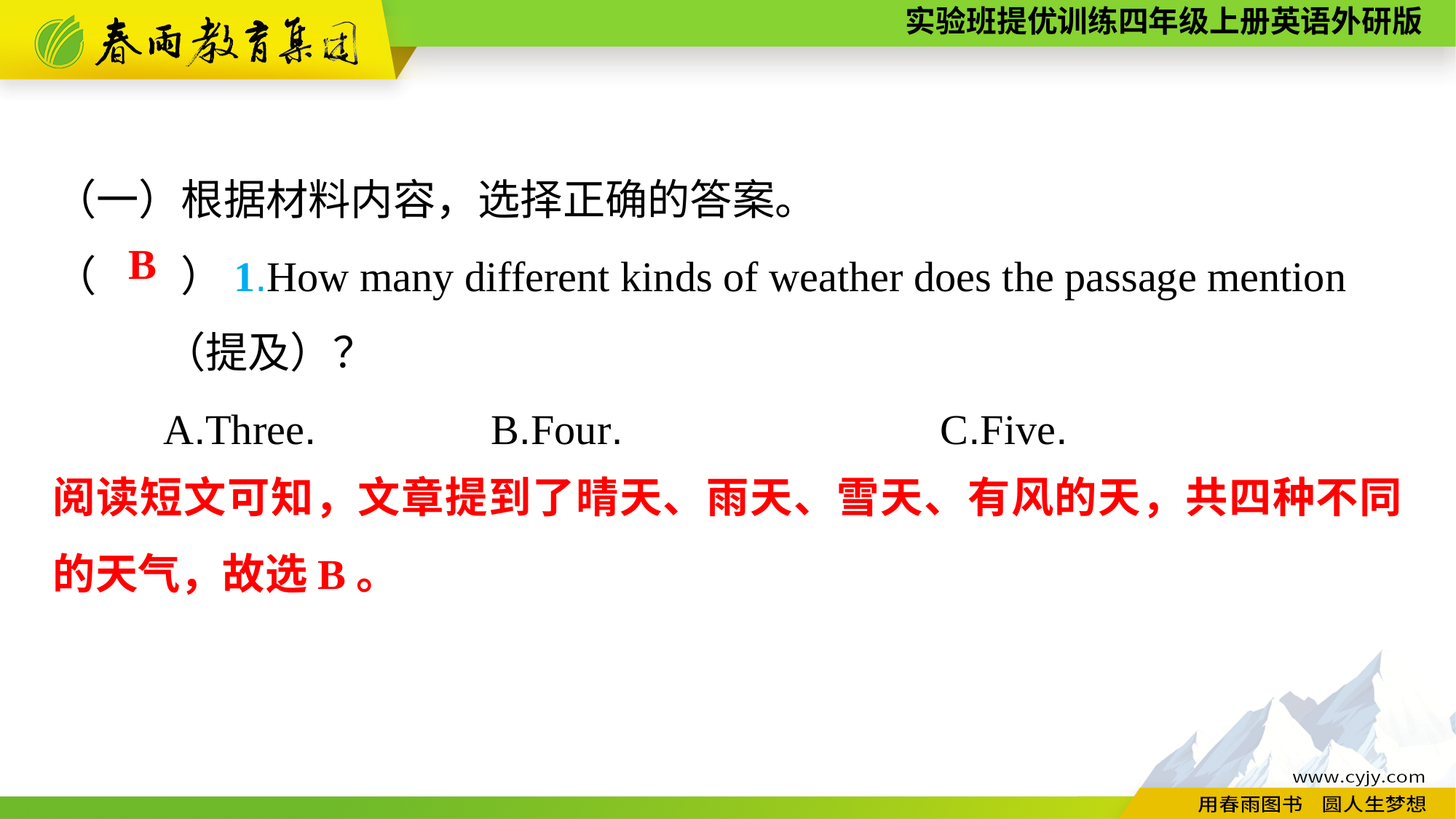

（一）根据材料内容，选择正确的答案。
（　　）1.How many different kinds of weather does the passage mention
	（提及）？
	A.Three.　　	B.Four.　　　　　　　C.Five.

B
阅读短文可知，文章提到了晴天、雨天、雪天、有风的天，共四种不同的天气，故选B。